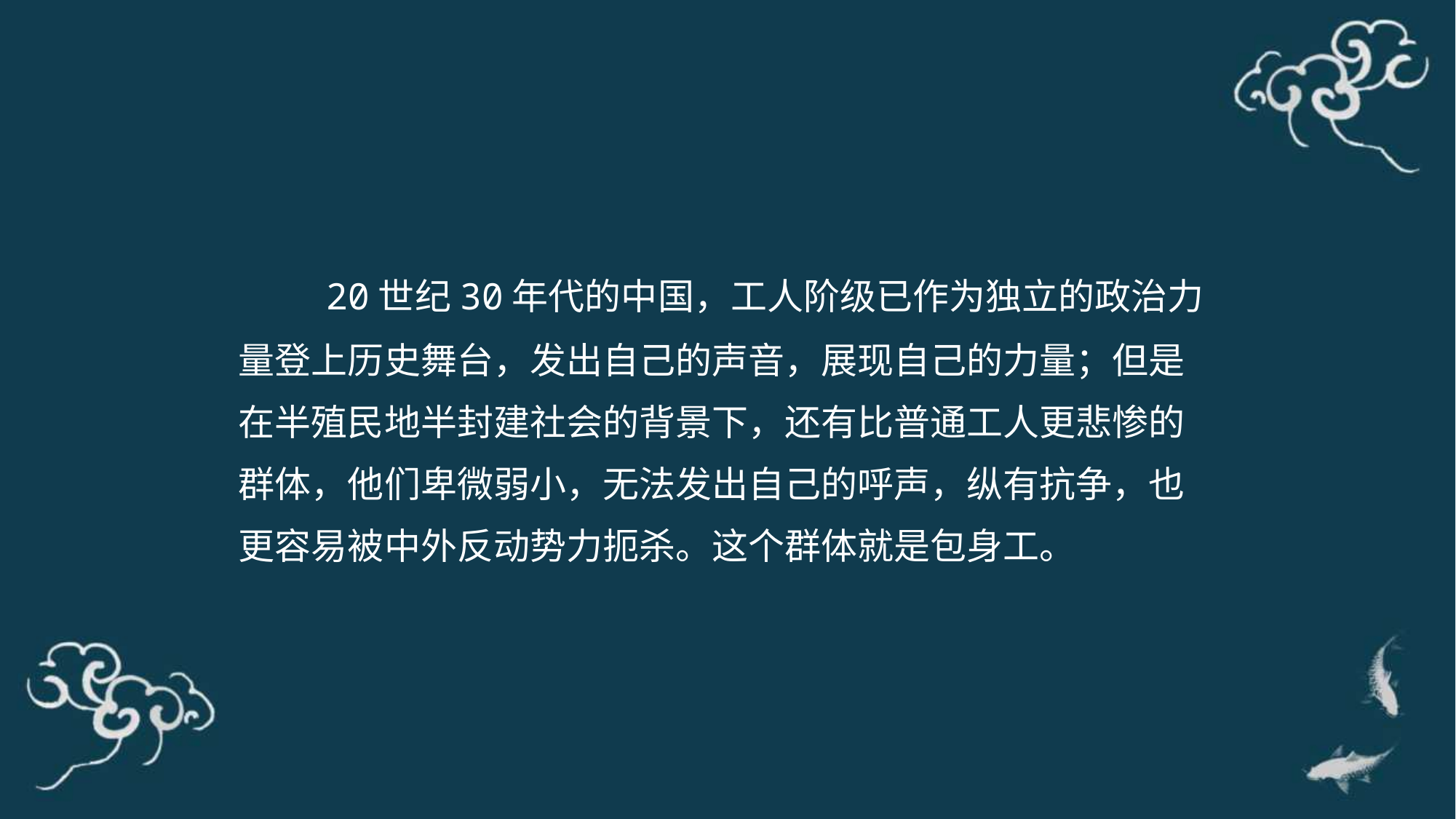

20世纪30年代的中国，工人阶级已作为独立的政治力量登上历史舞台，发出自己的声音，展现自己的力量；但是在半殖民地半封建社会的背景下，还有比普通工人更悲惨的群体，他们卑微弱小，无法发出自己的呼声，纵有抗争，也更容易被中外反动势力扼杀。这个群体就是包身工。